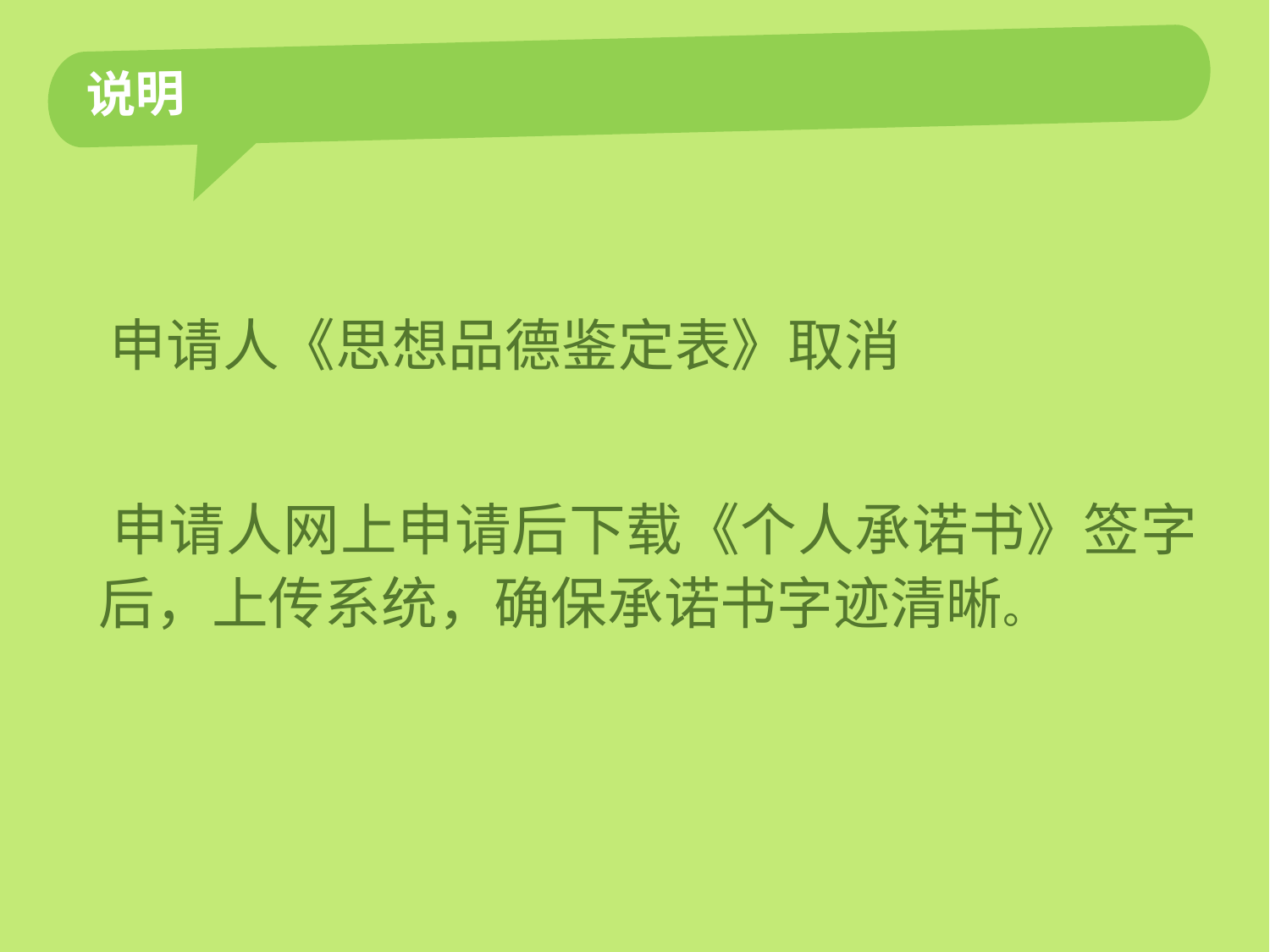

# 说明

  申请人《思想品德鉴定表》取消

  申请人网上申请后下载《个人承诺书》签字后，上传系统，确保承诺书字迹清晰。